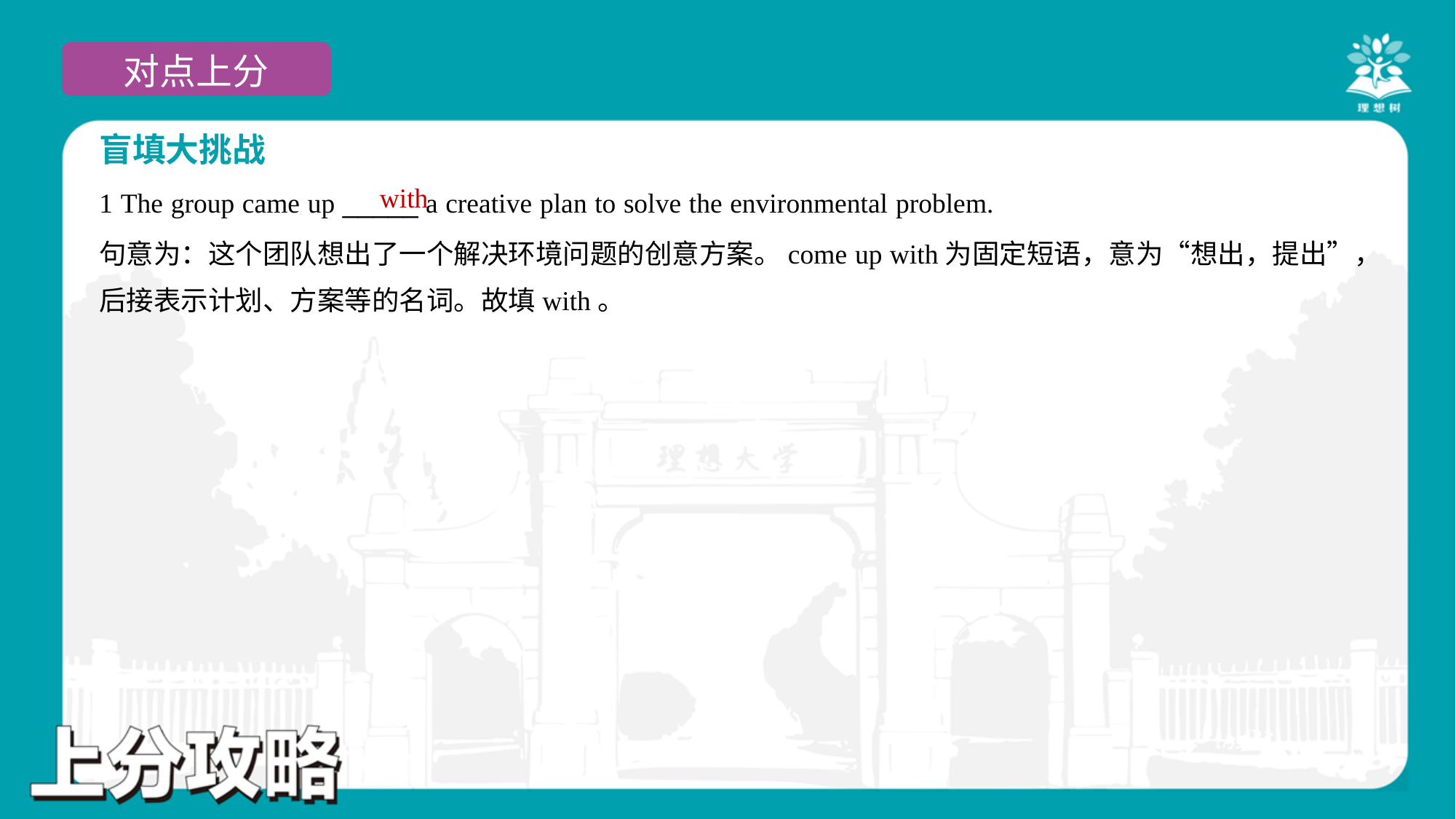

盲填大挑战
with
1 The group came up _____ a creative plan to solve the environmental problem.
句意为：这个团队想出了一个解决环境问题的创意方案。come up with为固定短语，意为“想出，提出”，
后接表示计划、方案等的名词。故填with。